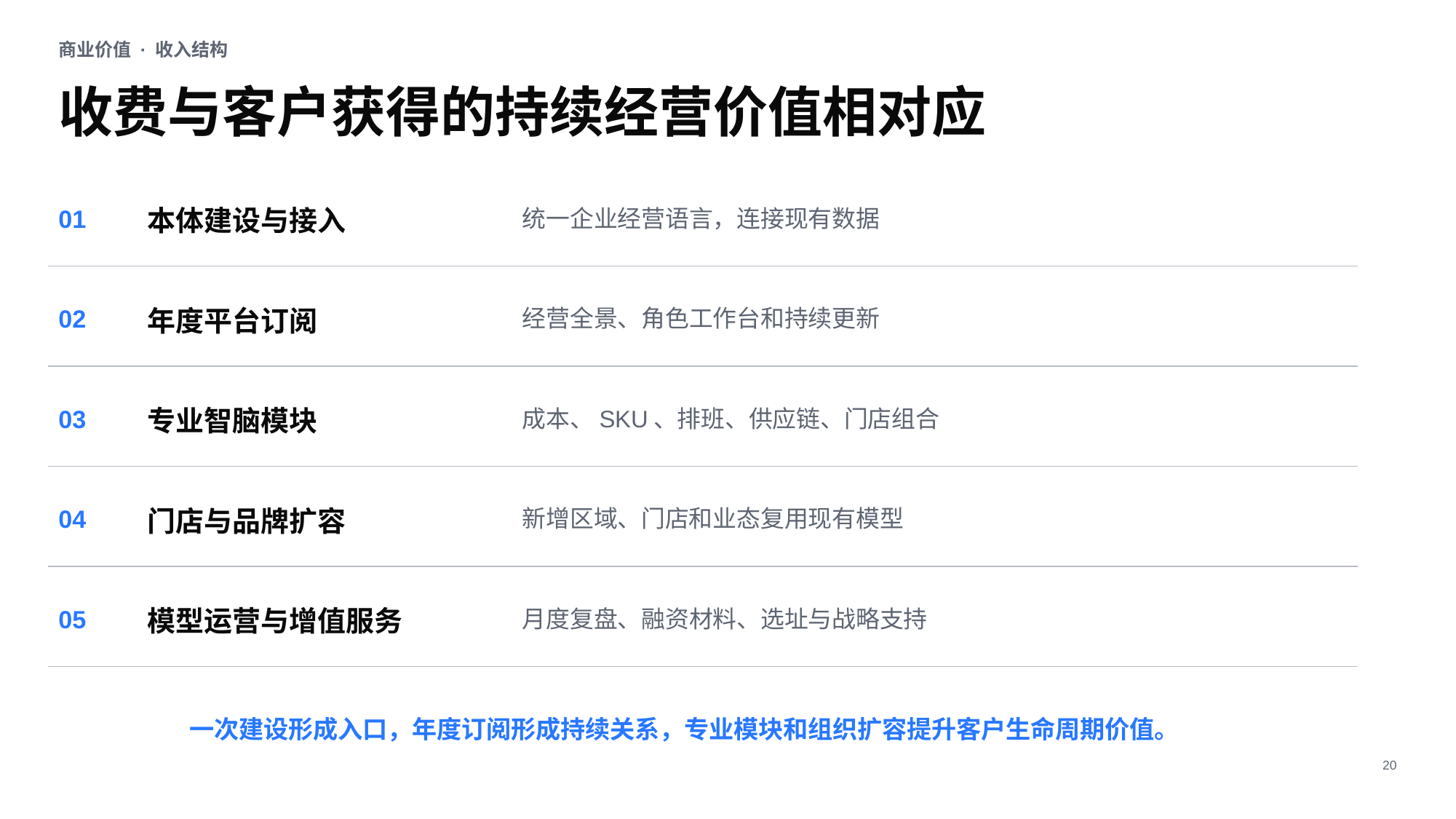

商业价值 · 收入结构
收费与客户获得的持续经营价值相对应
01
本体建设与接入
统一企业经营语言，连接现有数据
02
年度平台订阅
经营全景、角色工作台和持续更新
03
专业智脑模块
成本、SKU、排班、供应链、门店组合
04
门店与品牌扩容
新增区域、门店和业态复用现有模型
05
模型运营与增值服务
月度复盘、融资材料、选址与战略支持
一次建设形成入口，年度订阅形成持续关系，专业模块和组织扩容提升客户生命周期价值。
20